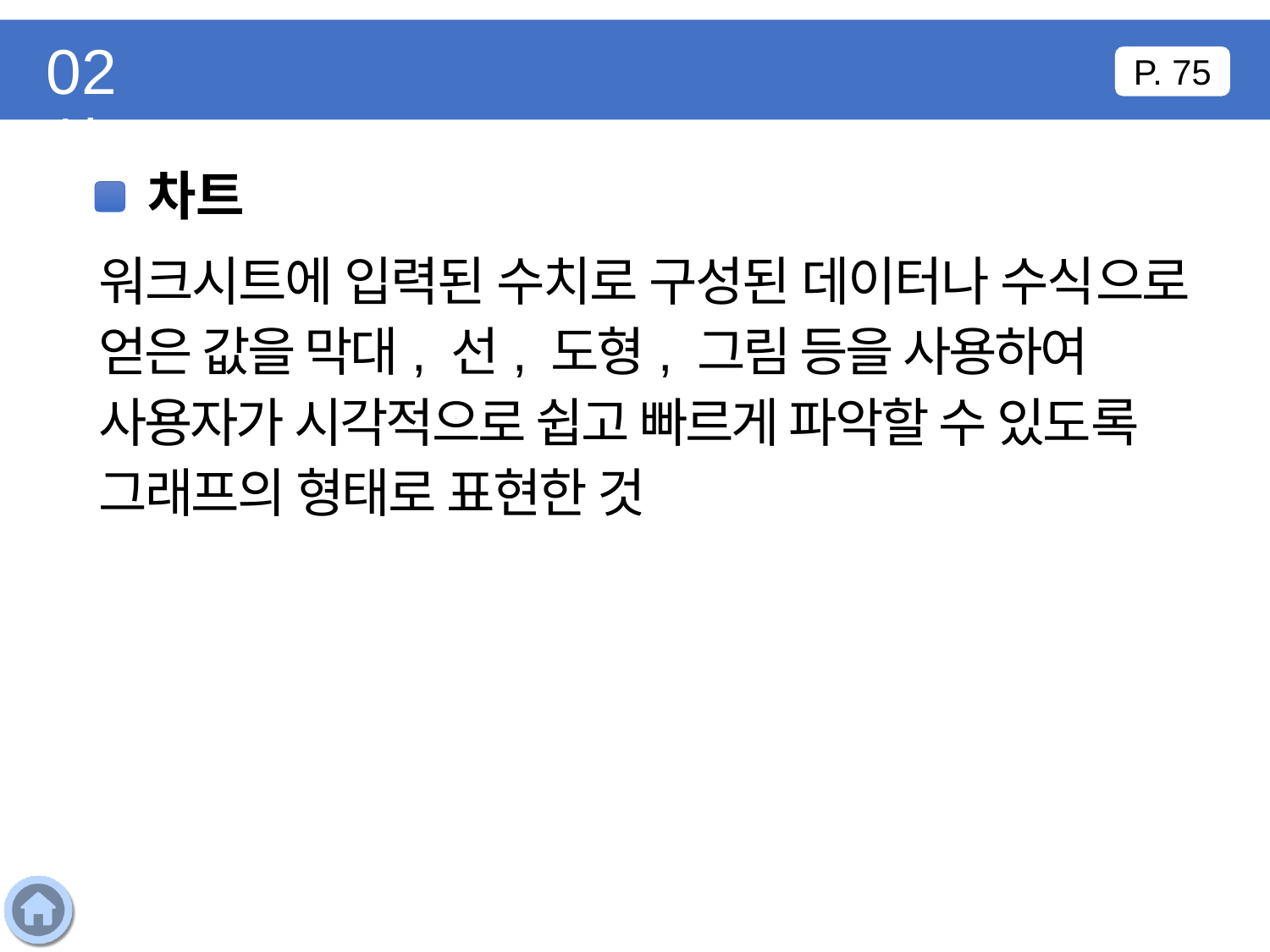

02 차트
P. 75
차트

워크시트에 입력된 수치로 구성된 데이터나 수식으로 얻은 값을 막대, 선, 도형, 그림 등을 사용하여 사용자가 시각적으로 쉽고 빠르게 파악할 수 있도록 그래프의 형태로 표현한 것